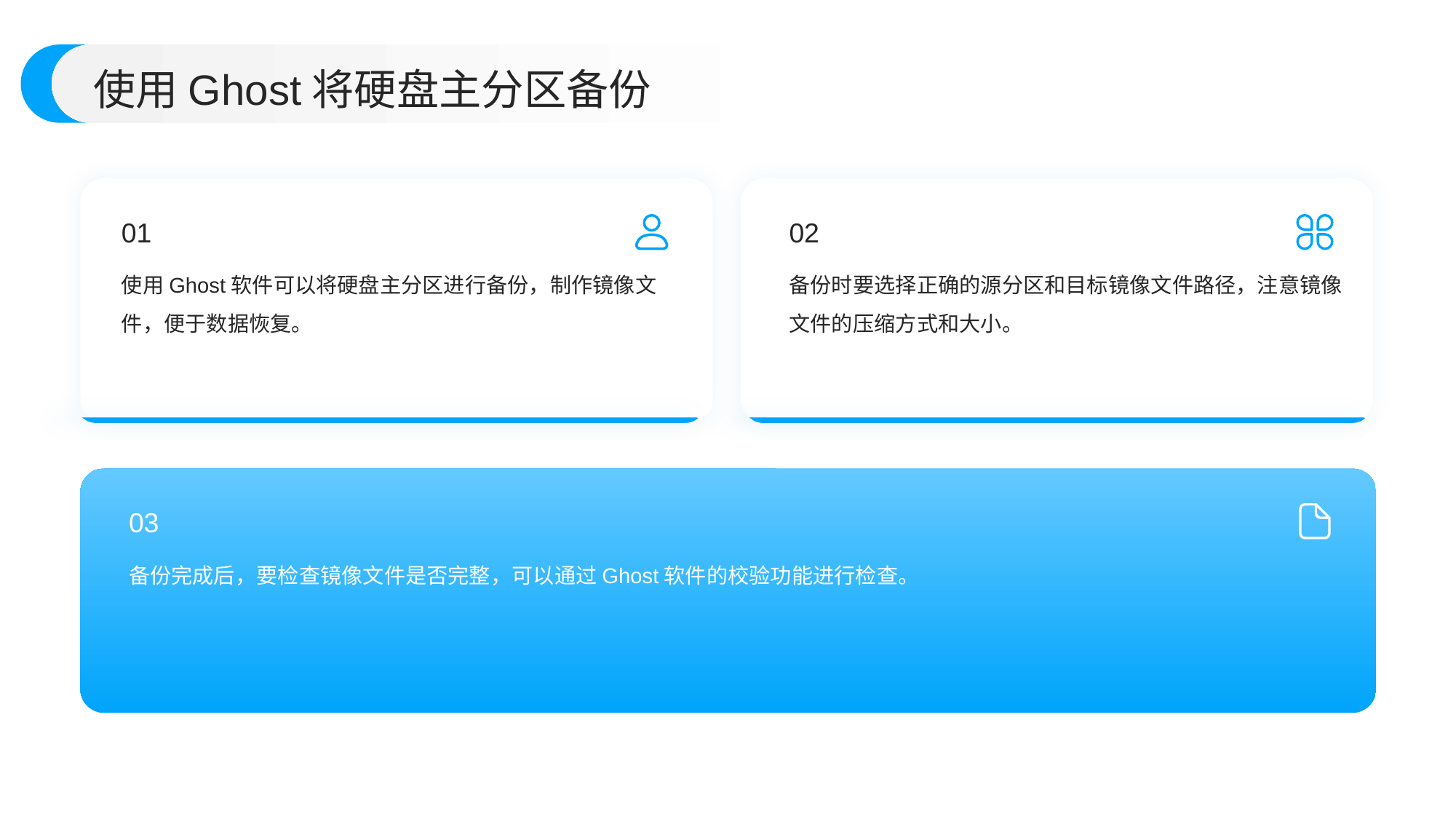

使用Ghost将硬盘主分区备份

01
02

备份时要选择正确的源分区和目标镜像文件路径，注意镜像文件的压缩方式和大小。
使用Ghost软件可以将硬盘主分区进行备份，制作镜像文件，便于数据恢复。

03

备份完成后，要检查镜像文件是否完整，可以通过Ghost软件的校验功能进行检查。